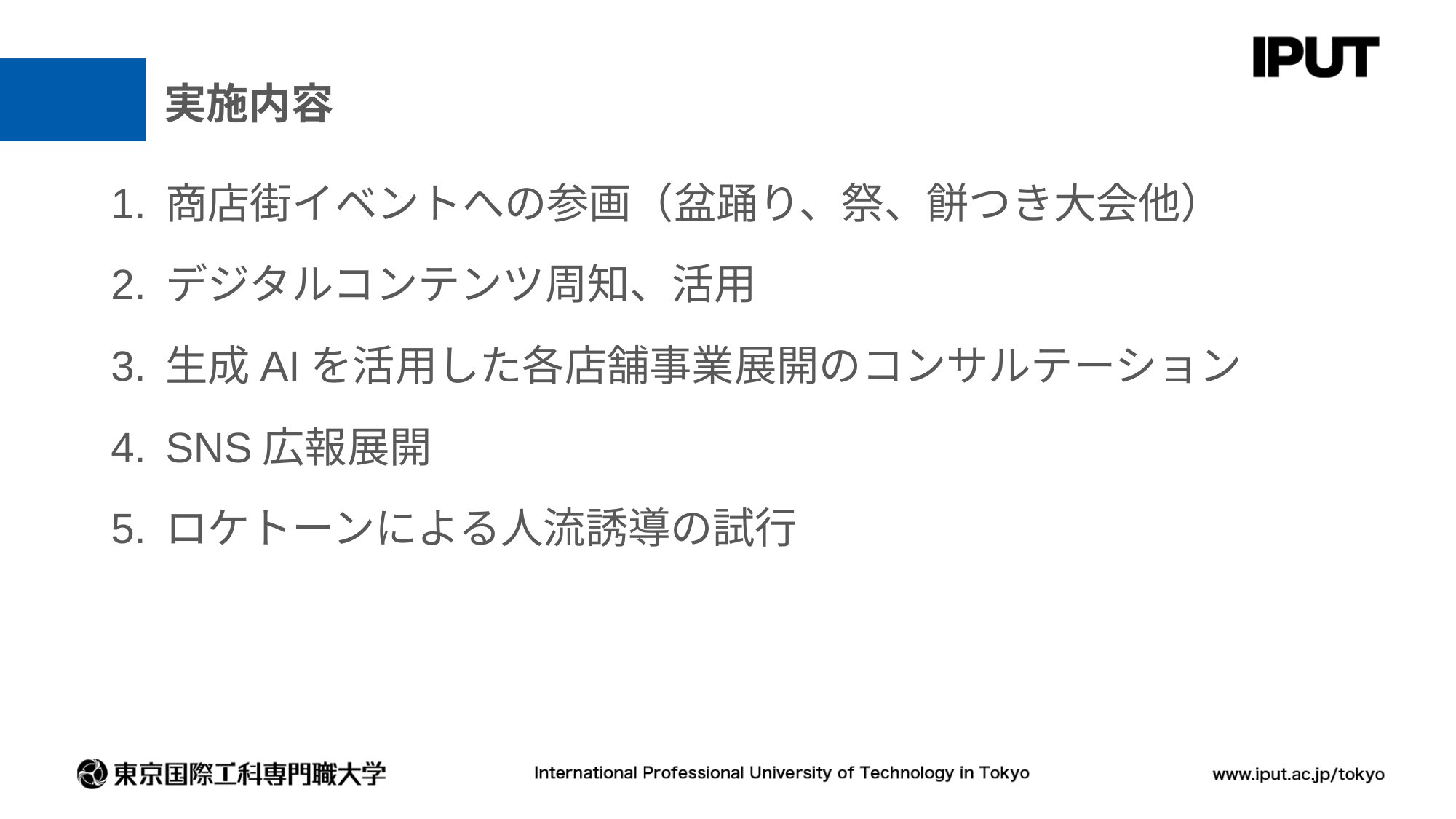

# 実施内容
商店街イベントへの参画（盆踊り、祭、餅つき大会他）
デジタルコンテンツ周知、活用
生成AIを活用した各店舗事業展開のコンサルテーション
SNS広報展開
ロケトーンによる人流誘導の試行